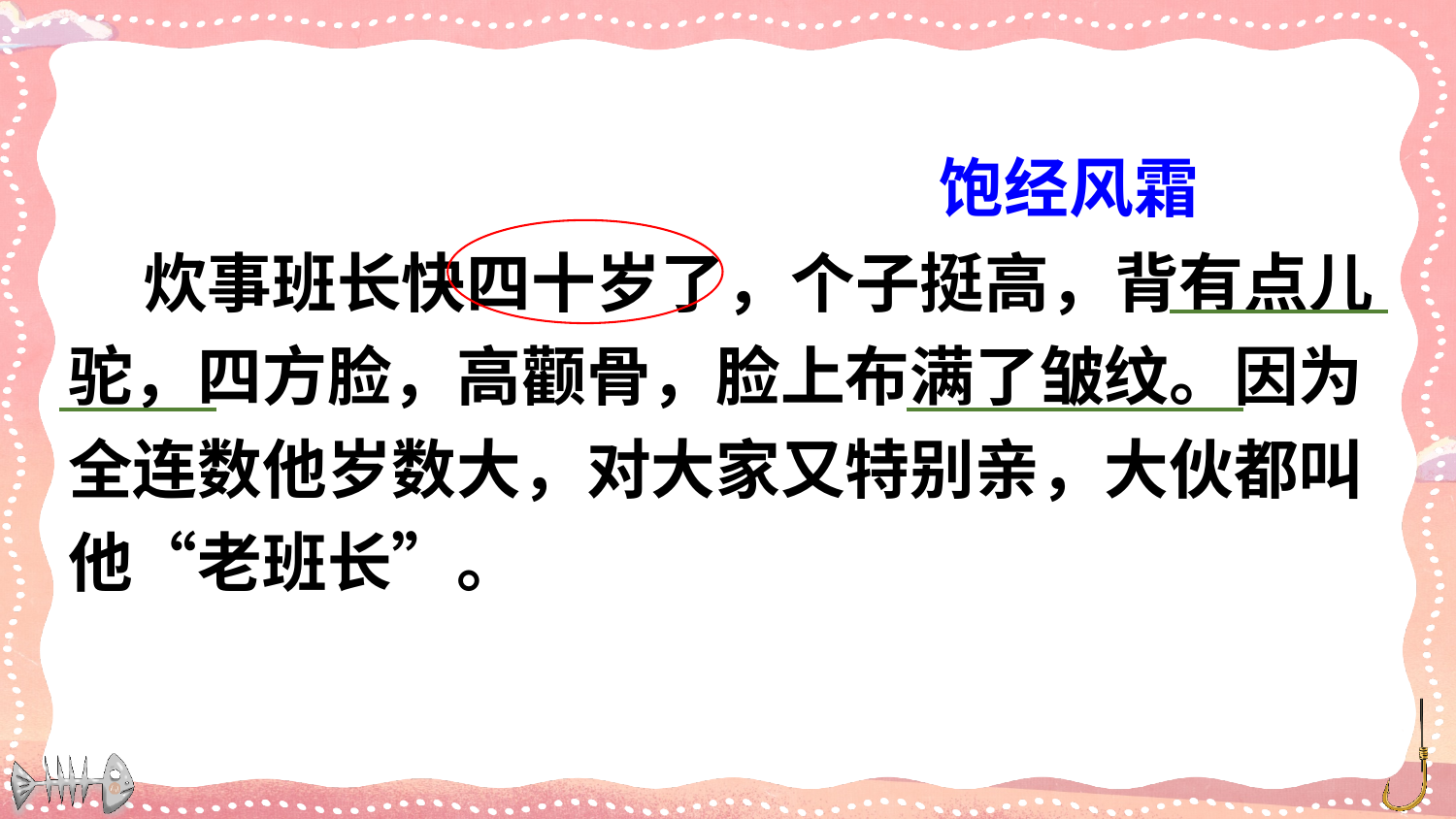

饱经风霜
    炊事班长快四十岁了，个子挺高，背有点儿驼，四方脸，高颧骨，脸上布满了皱纹。因为全连数他岁数大，对大家又特别亲，大伙都叫他“老班长”。